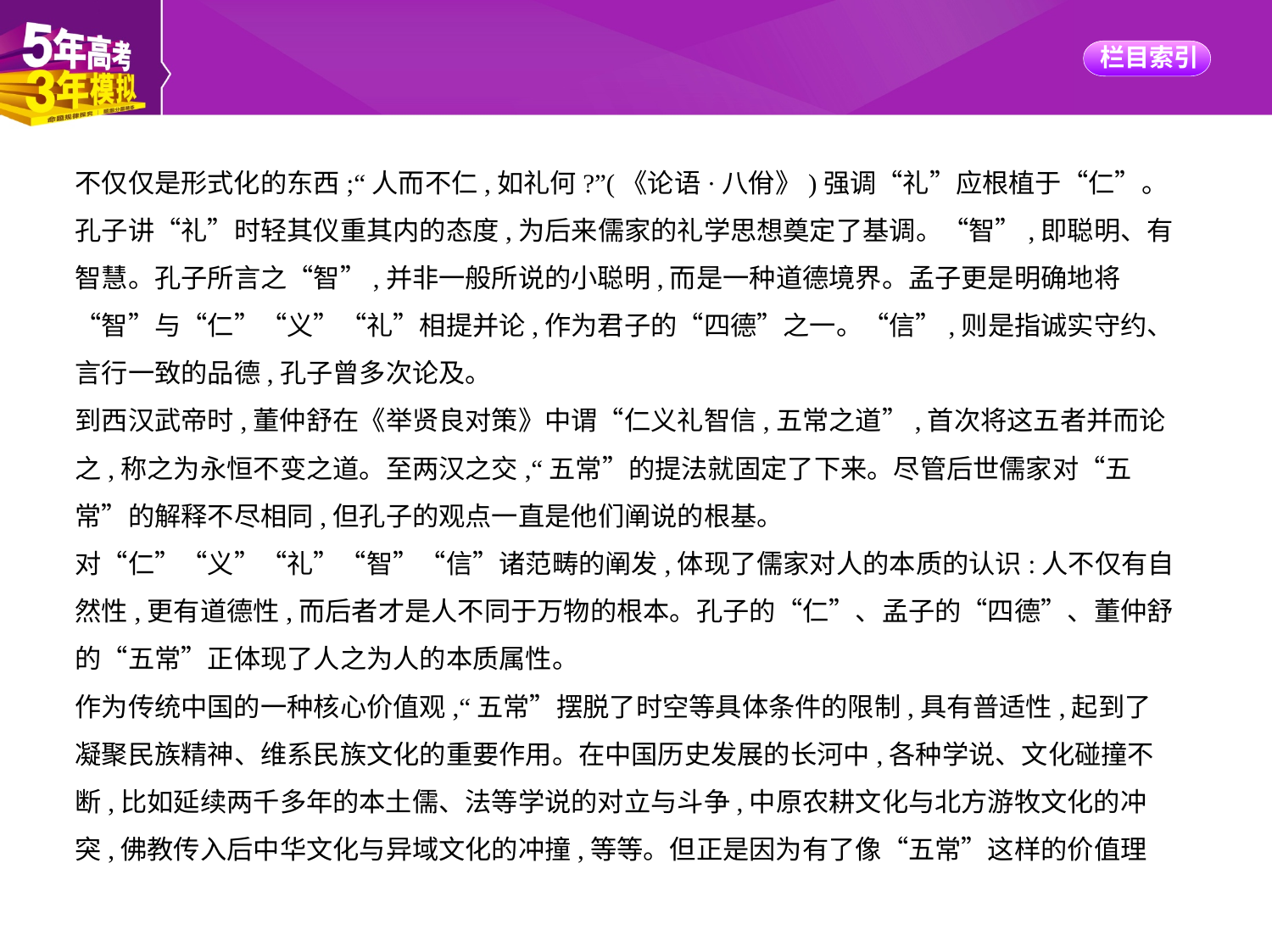

不仅仅是形式化的东西;“人而不仁,如礼何?”(《论语·八佾》)强调“礼”应根植于“仁”。
孔子讲“礼”时轻其仪重其内的态度,为后来儒家的礼学思想奠定了基调。“智”,即聪明、有
智慧。孔子所言之“智”,并非一般所说的小聪明,而是一种道德境界。孟子更是明确地将
“智”与“仁”“义”“礼”相提并论,作为君子的“四德”之一。“信”,则是指诚实守约、
言行一致的品德,孔子曾多次论及。
到西汉武帝时,董仲舒在《举贤良对策》中谓“仁义礼智信,五常之道”,首次将这五者并而论
之,称之为永恒不变之道。至两汉之交,“五常”的提法就固定了下来。尽管后世儒家对“五
常”的解释不尽相同,但孔子的观点一直是他们阐说的根基。
对“仁”“义”“礼”“智”“信”诸范畴的阐发,体现了儒家对人的本质的认识:人不仅有自
然性,更有道德性,而后者才是人不同于万物的根本。孔子的“仁”、孟子的“四德”、董仲舒
的“五常”正体现了人之为人的本质属性。
作为传统中国的一种核心价值观,“五常”摆脱了时空等具体条件的限制,具有普适性,起到了
凝聚民族精神、维系民族文化的重要作用。在中国历史发展的长河中,各种学说、文化碰撞不
断,比如延续两千多年的本土儒、法等学说的对立与斗争,中原农耕文化与北方游牧文化的冲
突,佛教传入后中华文化与异域文化的冲撞,等等。但正是因为有了像“五常”这样的价值理